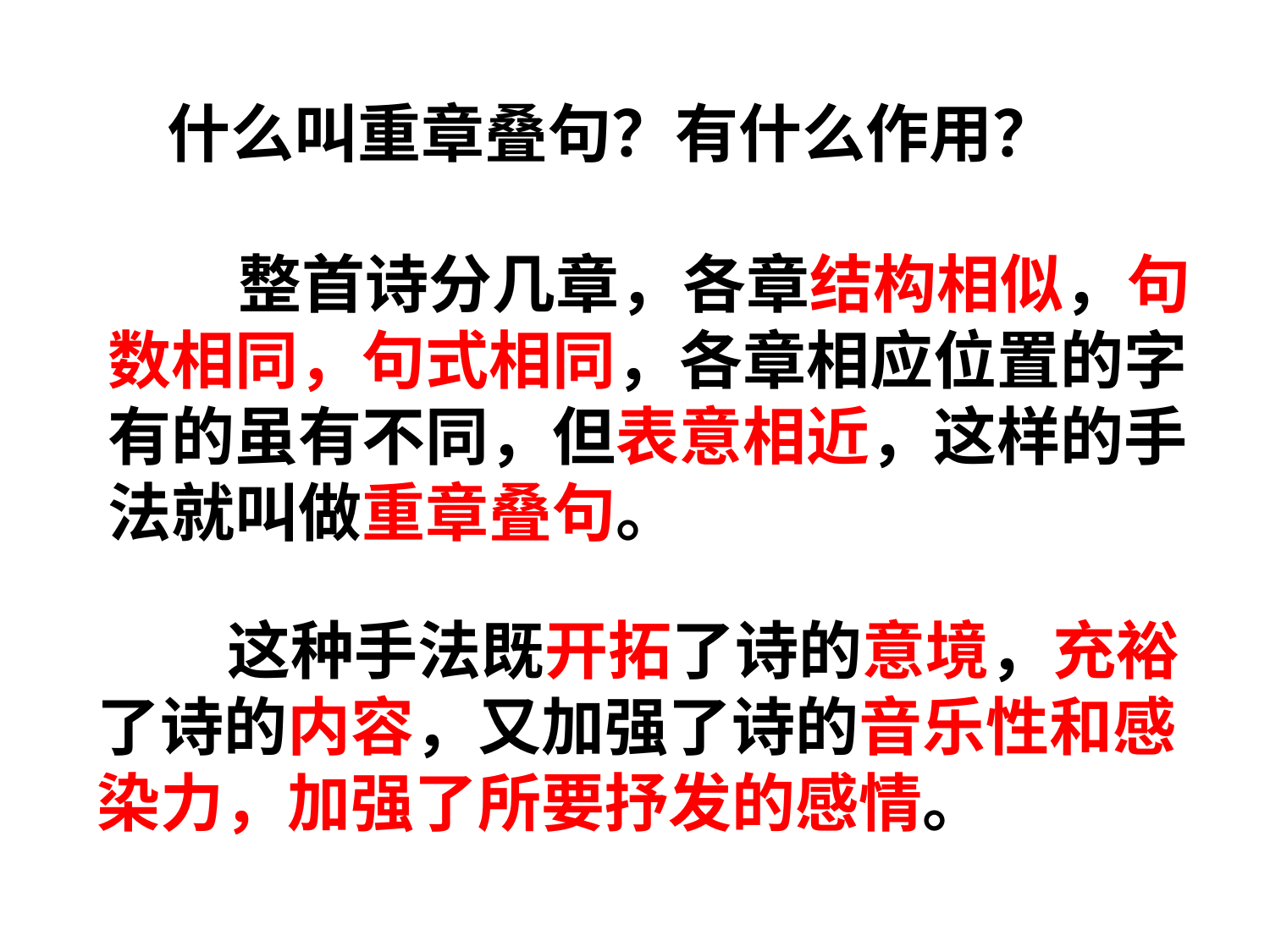

什么叫重章叠句？有什么作用？
        整首诗分几章，各章结构相似，句数相同，句式相同，各章相应位置的字有的虽有不同，但表意相近，这样的手法就叫做重章叠句。
        这种手法既开拓了诗的意境，充裕了诗的内容，又加强了诗的音乐性和感染力，加强了所要抒发的感情。